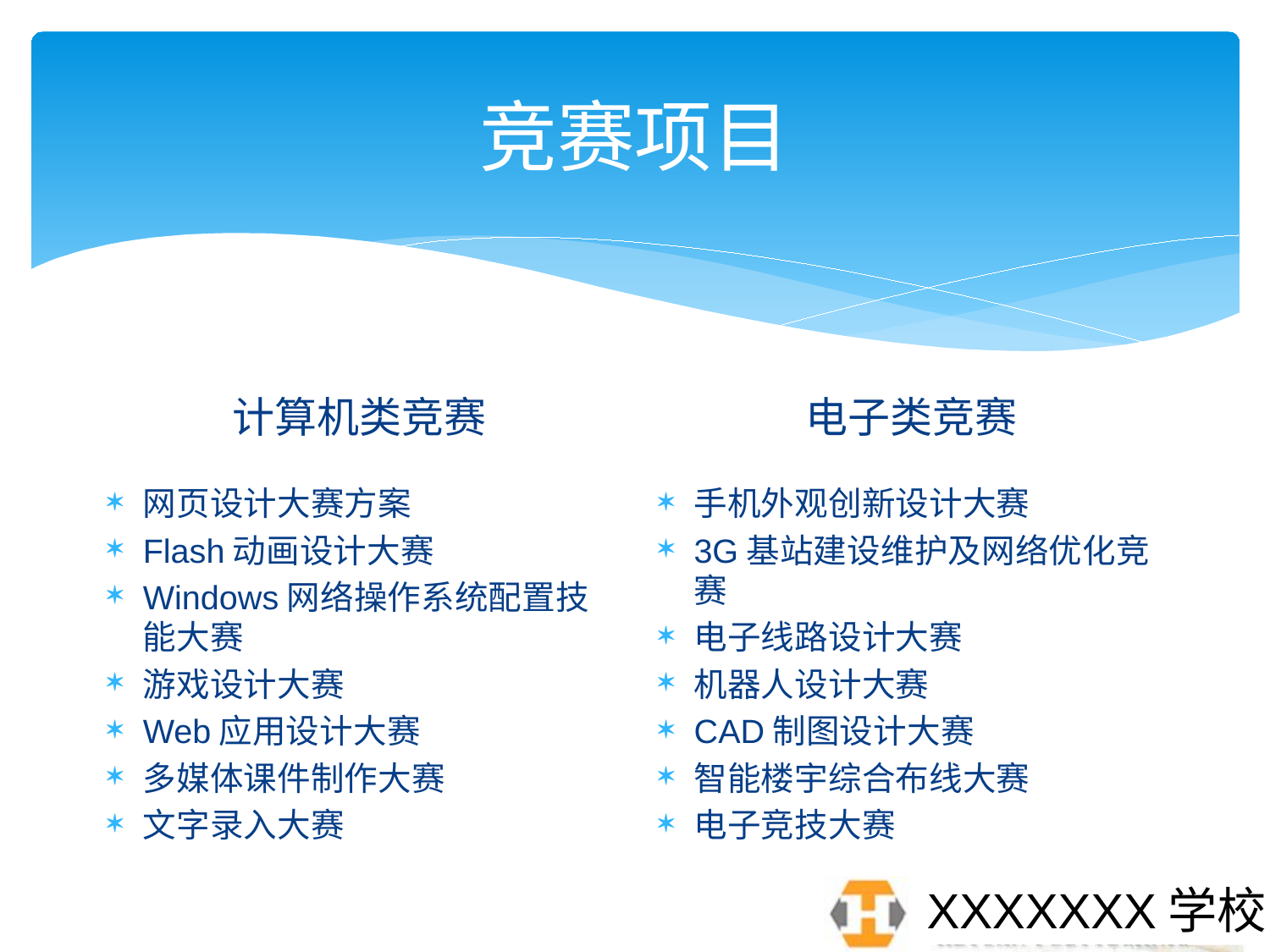

# 竞赛项目
电子类竞赛
计算机类竞赛
网页设计大赛方案
Flash动画设计大赛
Windows网络操作系统配置技能大赛
游戏设计大赛
Web应用设计大赛
多媒体课件制作大赛
文字录入大赛
手机外观创新设计大赛
3G基站建设维护及网络优化竞赛
电子线路设计大赛
机器人设计大赛
CAD制图设计大赛
智能楼宇综合布线大赛
电子竞技大赛